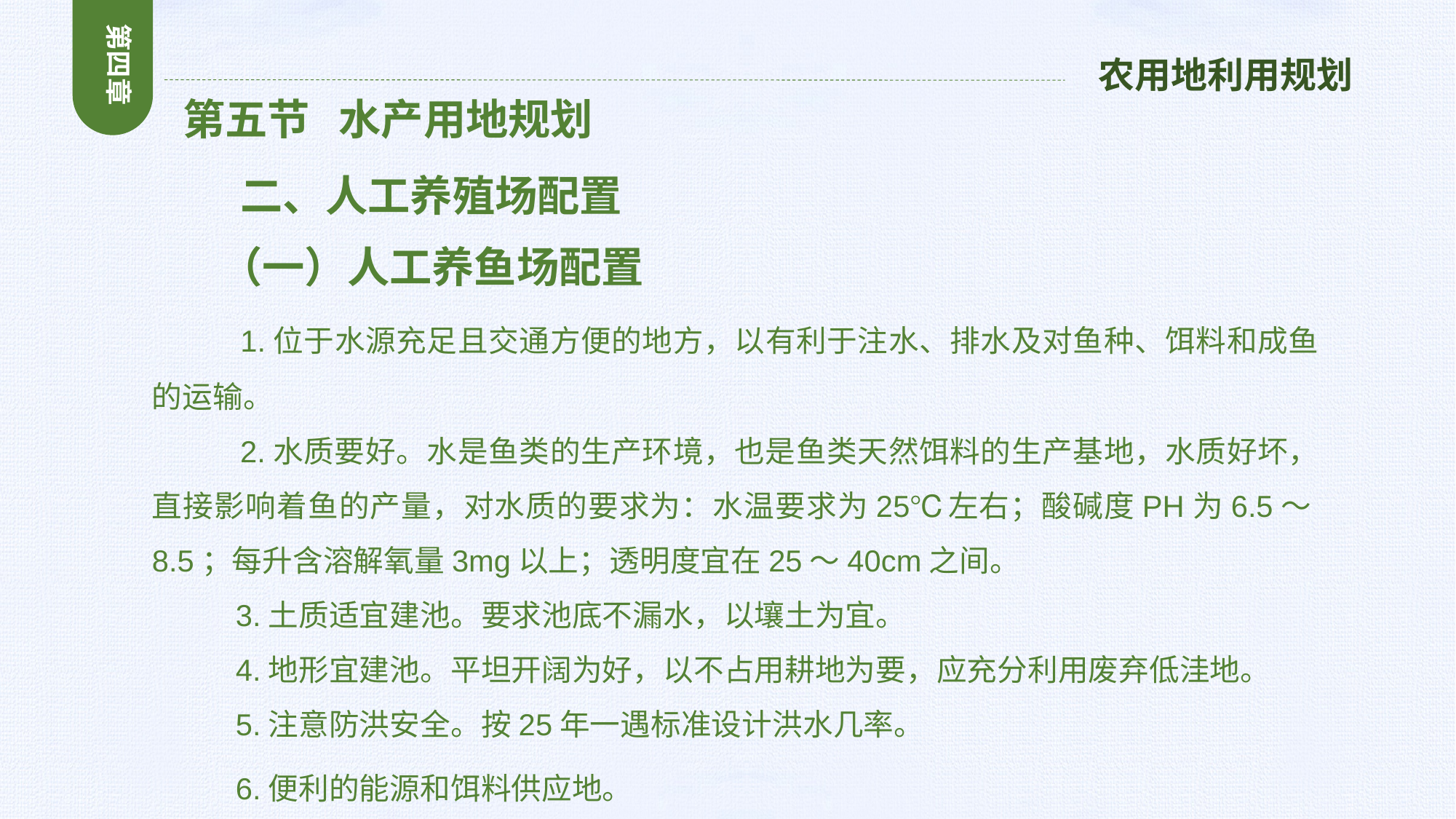

第四章
农用地利用规划
 第五节   水产用地规划
       二、人工养殖场配置

      （一）人工养鱼场配置
         1.位于水源充足且交通方便的地方，以有利于注水、排水及对鱼种、饵料和成鱼的运输。
          2.水质要好。水是鱼类的生产环境，也是鱼类天然饵料的生产基地，水质好坏，直接影响着鱼的产量，对水质的要求为：水温要求为25℃左右；酸碱度PH为6.5～8.5；每升含溶解氧量3mg以上；透明度宜在25～40cm之间。
          3.土质适宜建池。要求池底不漏水，以壤土为宜。
          4.地形宜建池。平坦开阔为好，以不占用耕地为要，应充分利用废弃低洼地。
          5.注意防洪安全。按25年一遇标准设计洪水几率。
          6.便利的能源和饵料供应地。